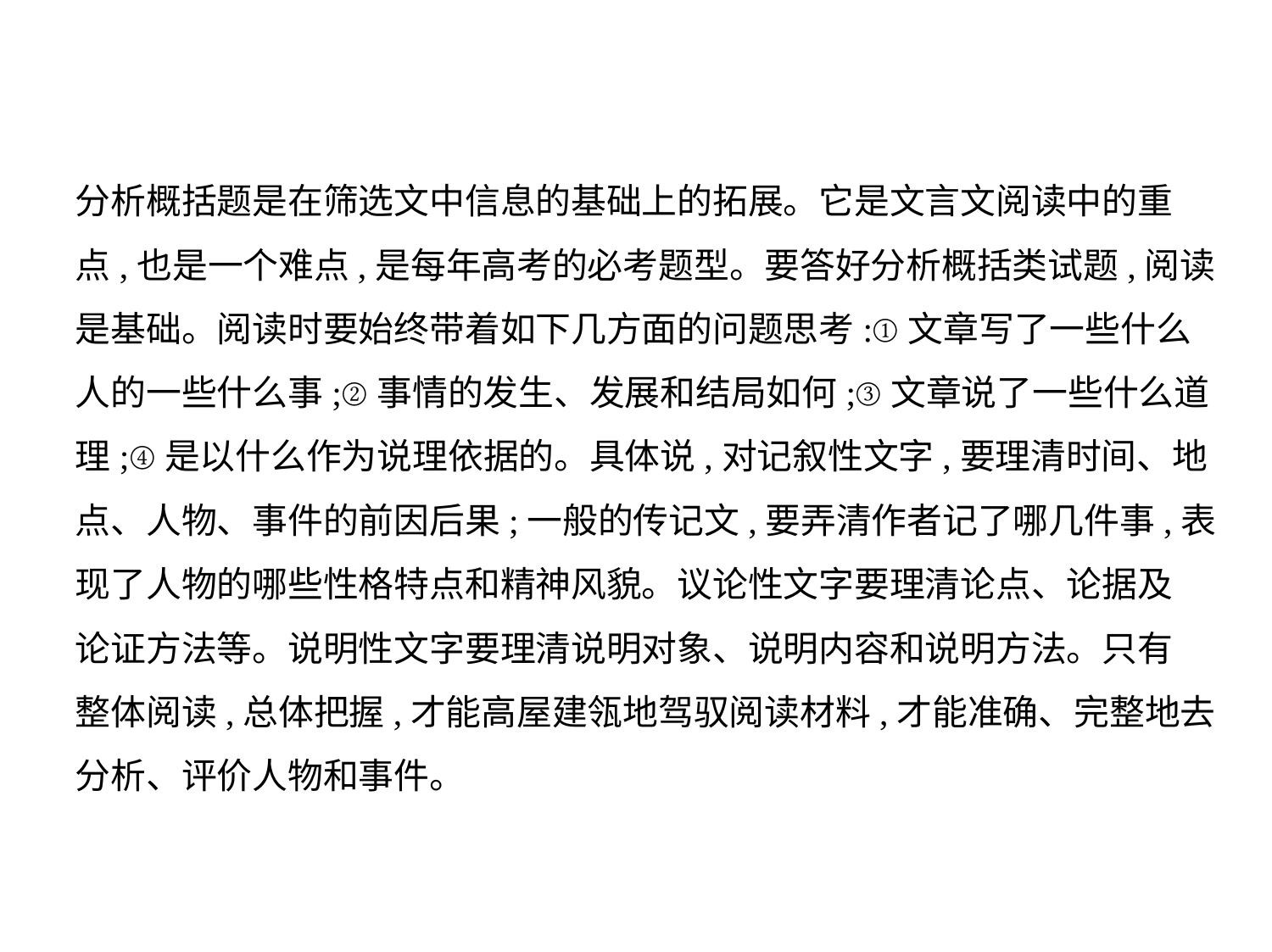

分析概括题是在筛选文中信息的基础上的拓展。它是文言文阅读中的重
点,也是一个难点,是每年高考的必考题型。要答好分析概括类试题,阅读
是基础。阅读时要始终带着如下几方面的问题思考:①文章写了一些什么
人的一些什么事;②事情的发生、发展和结局如何;③文章说了一些什么道
理;④是以什么作为说理依据的。具体说,对记叙性文字,要理清时间、地
点、人物、事件的前因后果;一般的传记文,要弄清作者记了哪几件事,表
现了人物的哪些性格特点和精神风貌。议论性文字要理清论点、论据及
论证方法等。说明性文字要理清说明对象、说明内容和说明方法。只有
整体阅读,总体把握,才能高屋建瓴地驾驭阅读材料,才能准确、完整地去
分析、评价人物和事件。